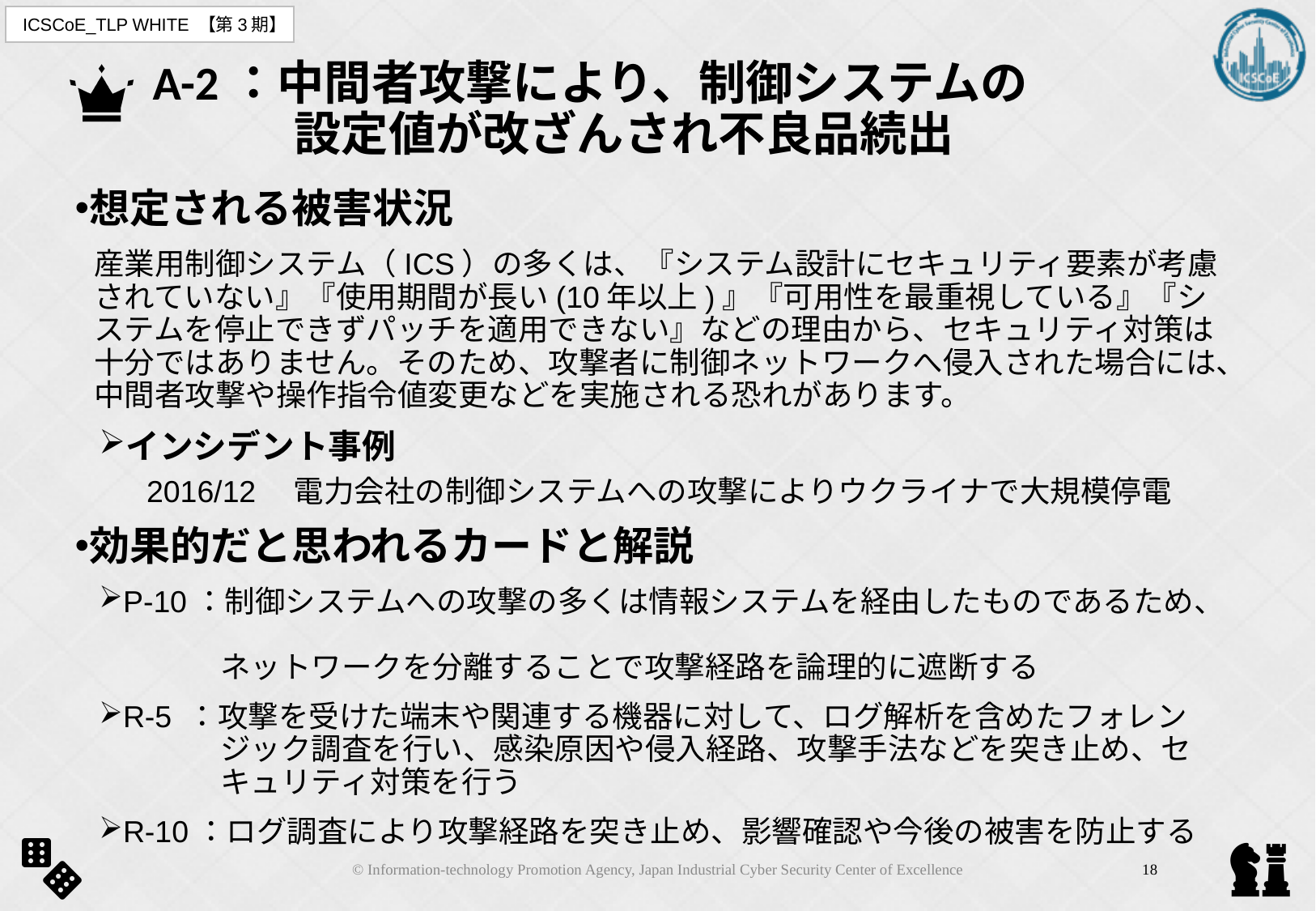

# A-2：中間者攻撃により、制御システムの 　　　設定値が改ざんされ不良品続出
想定される被害状況
産業用制御システム（ICS）の多くは、『システム設計にセキュリティ要素が考慮されていない』『使用期間が長い(10年以上)』『可用性を最重視している』『システムを停止できずパッチを適用できない』などの理由から、セキュリティ対策は十分ではありません。そのため、攻撃者に制御ネットワークへ侵入された場合には、中間者攻撃や操作指令値変更などを実施される恐れがあります。
インシデント事例
2016/12　電力会社の制御システムへの攻撃によりウクライナで大規模停電
効果的だと思われるカードと解説
P-10：制御システムへの攻撃の多くは情報システムを経由したものであるため、　
　　　　ネットワークを分離することで攻撃経路を論理的に遮断する
R-5 ：攻撃を受けた端末や関連する機器に対して、ログ解析を含めたフォレン
　　　　ジック調査を行い、感染原因や侵入経路、攻撃手法などを突き止め、セ
　　　　キュリティ対策を行う
R-10：ログ調査により攻撃経路を突き止め、影響確認や今後の被害を防止する
© Information-technology Promotion Agency, Japan Industrial Cyber Security Center of Excellence
18